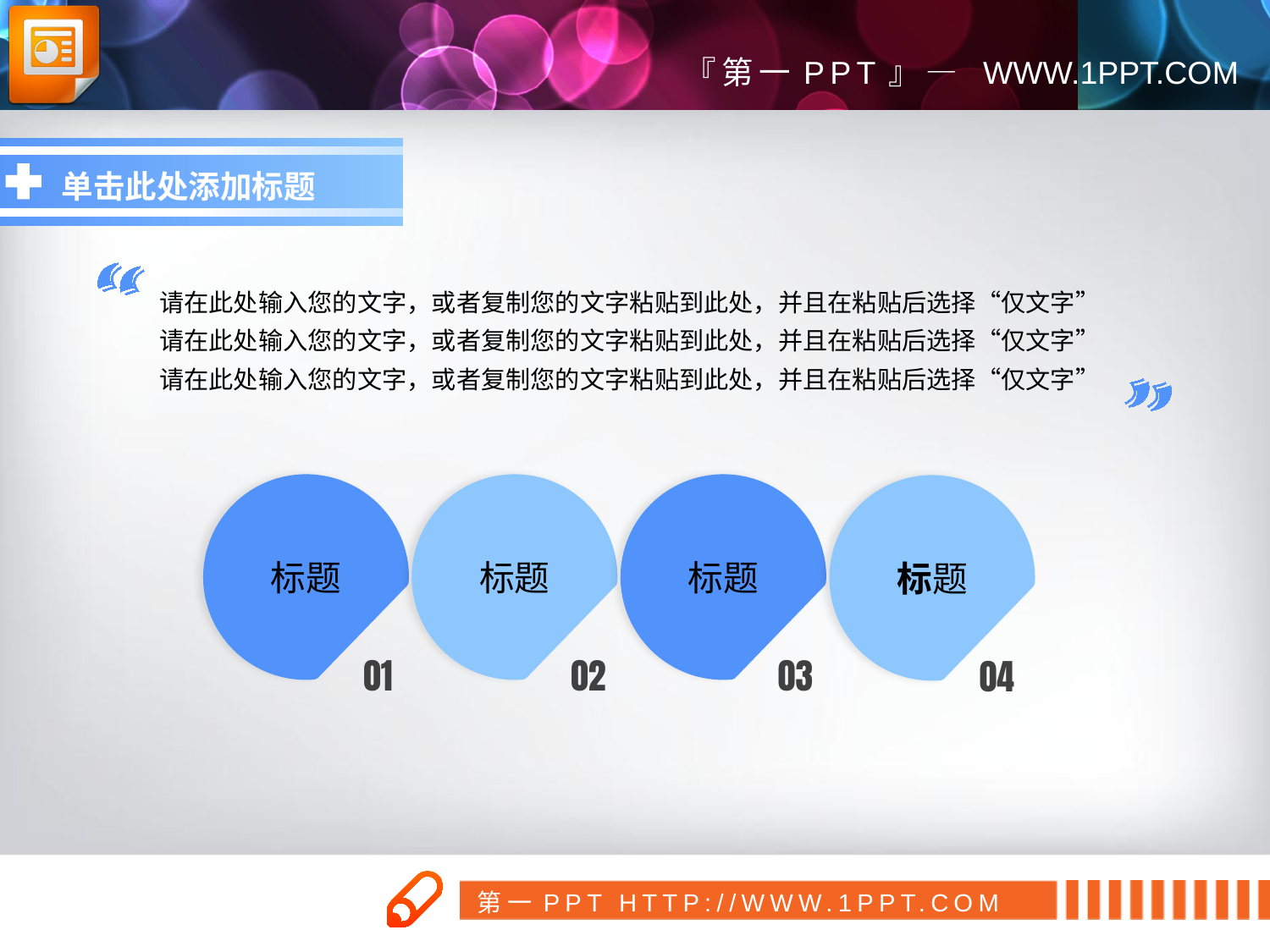

单击此处添加标题

请在此处输入您的文字，或者复制您的文字粘贴到此处，并且在粘贴后选择“仅文字”
请在此处输入您的文字，或者复制您的文字粘贴到此处，并且在粘贴后选择“仅文字”
请在此处输入您的文字，或者复制您的文字粘贴到此处，并且在粘贴后选择“仅文字”

标题
01
标题
03
标题
02
标题
04